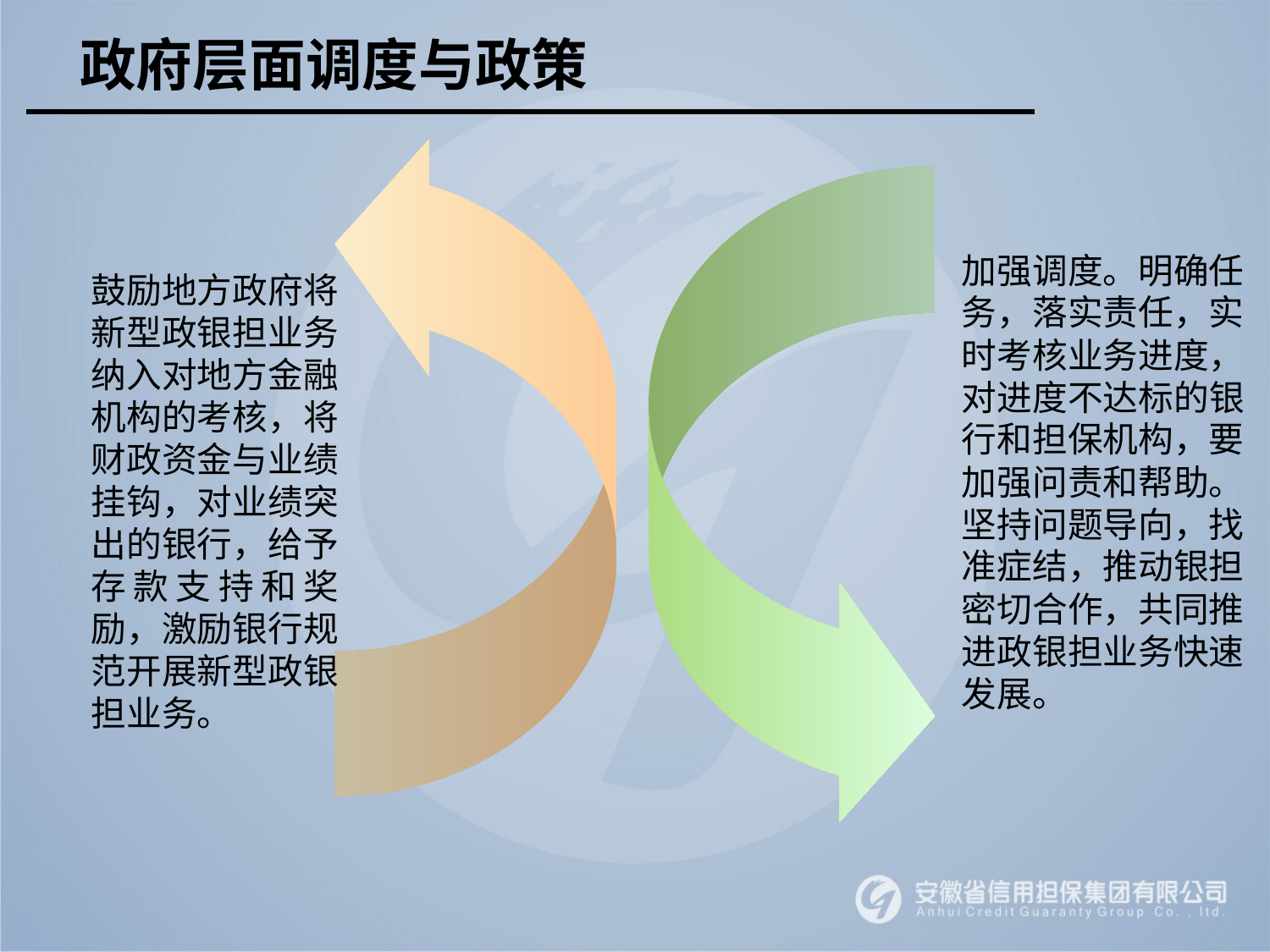

政府层面调度与政策

鼓励地方政府将新型政银担业务纳入对地方金融机构的考核，将财政资金与业绩挂钩，对业绩突出的银行，给予存款支持和奖励，激励银行规范开展新型政银担业务。
加强调度。明确任务，落实责任，实时考核业务进度，对进度不达标的银行和担保机构，要加强问责和帮助。坚持问题导向，找准症结，推动银担密切合作，共同推进政银担业务快速发展。